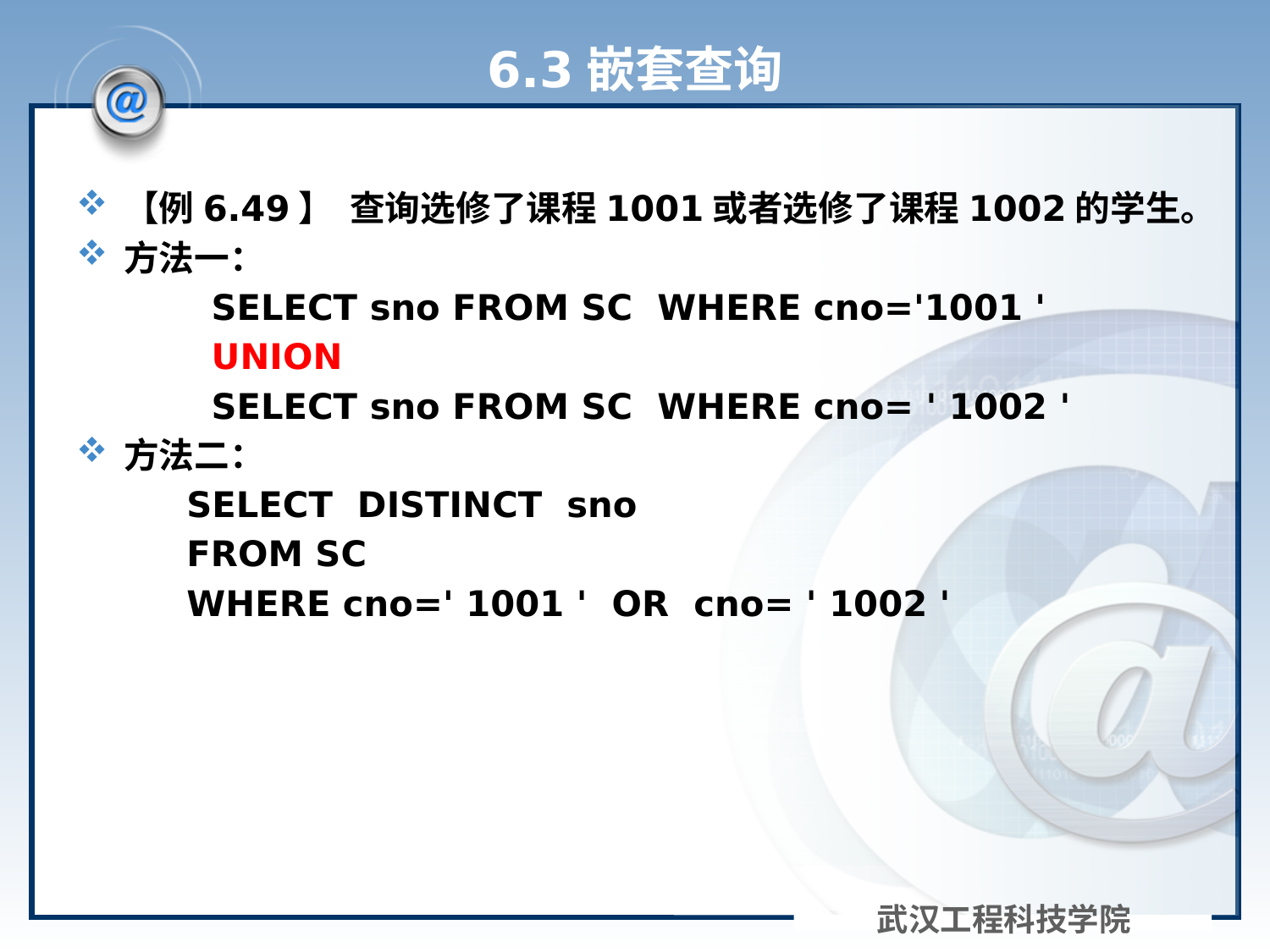

# 6.3嵌套查询
【例6.49】  查询选修了课程1001或者选修了课程1002的学生。
方法一：
           SELECT sno FROM SC  WHERE cno='1001 '
           UNION
           SELECT sno FROM SC  WHERE cno= ' 1002 '
方法二：
         SELECT  DISTINCT  sno
         FROM SC
         WHERE cno=' 1001 '  OR  cno= ' 1002 '

武汉工程科技学院